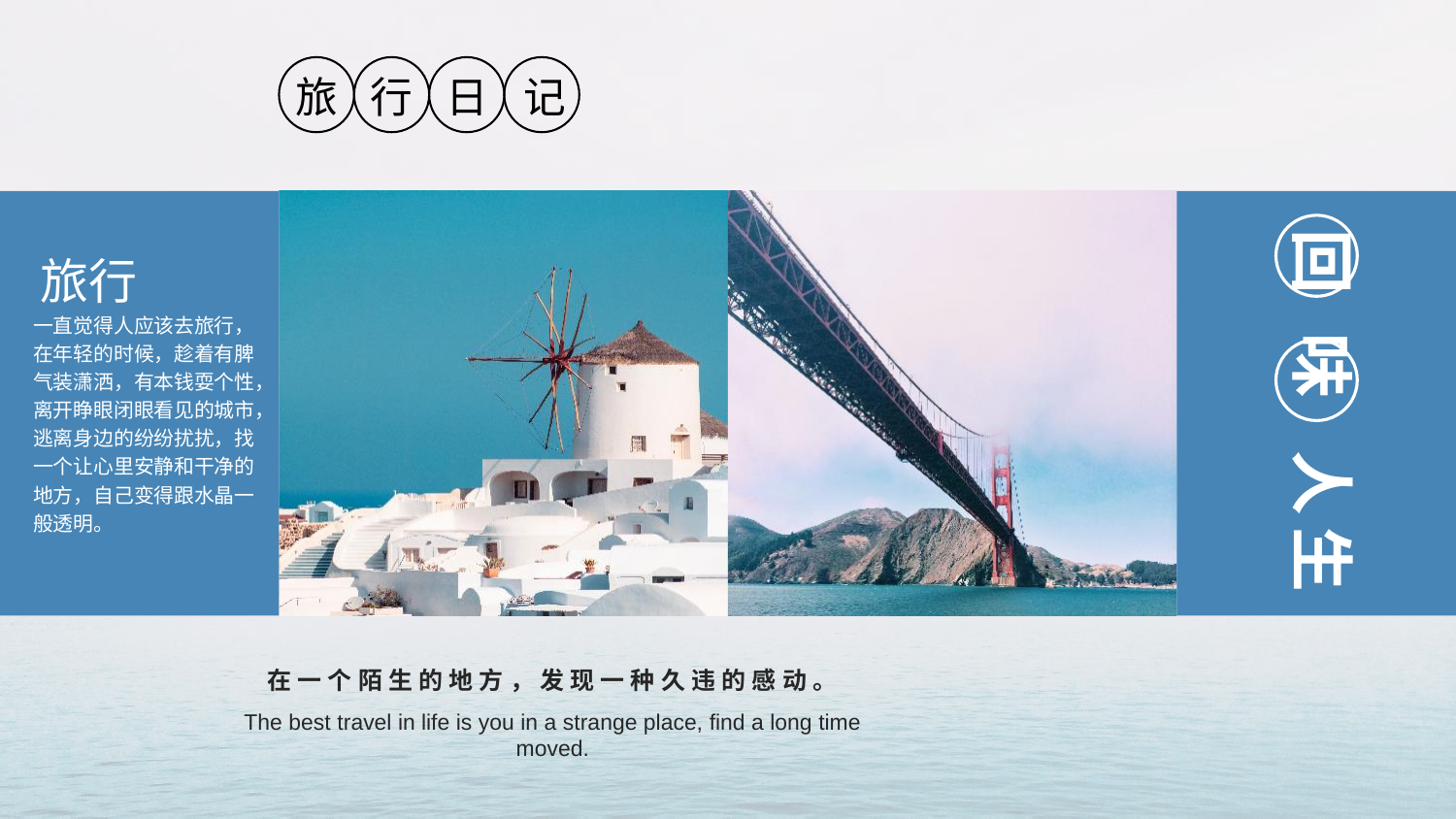

旅
行
日
记

旅行
回 味

人生
一直觉得人应该去旅行，在年轻的时候，趁着有脾气装潇洒，有本钱耍个性，离开睁眼闭眼看见的城市，逃离身边的纷纷扰扰，找一个让心里安静和干净的地方，自己变得跟水晶一般透明。
在一个陌生的地方，发现一种久违的感动。
The best travel in life is you in a strange place, find a long time moved.